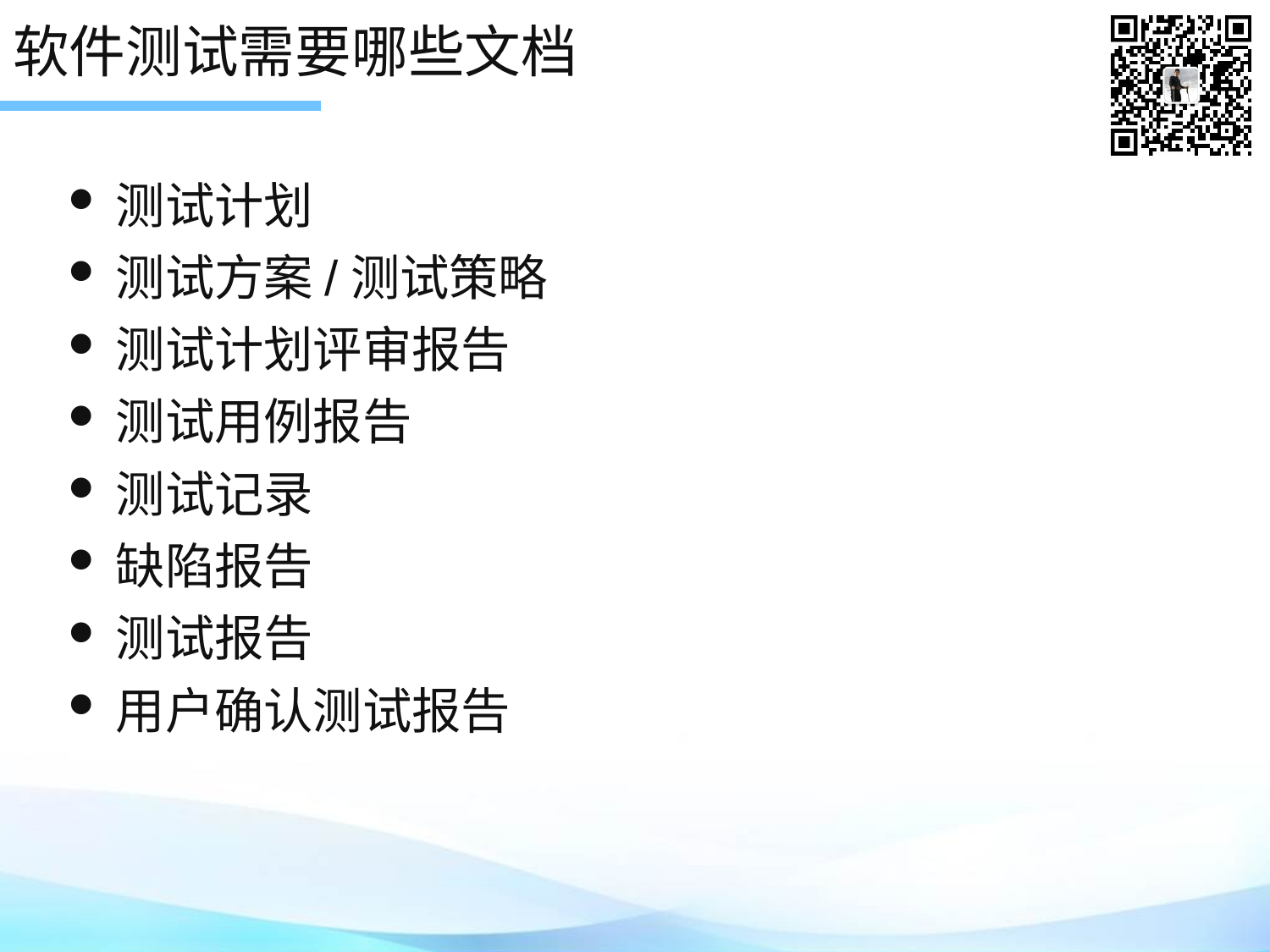

# 软件测试需要哪些文档
测试计划
测试方案/测试策略
测试计划评审报告
测试用例报告
测试记录
缺陷报告
测试报告
用户确认测试报告